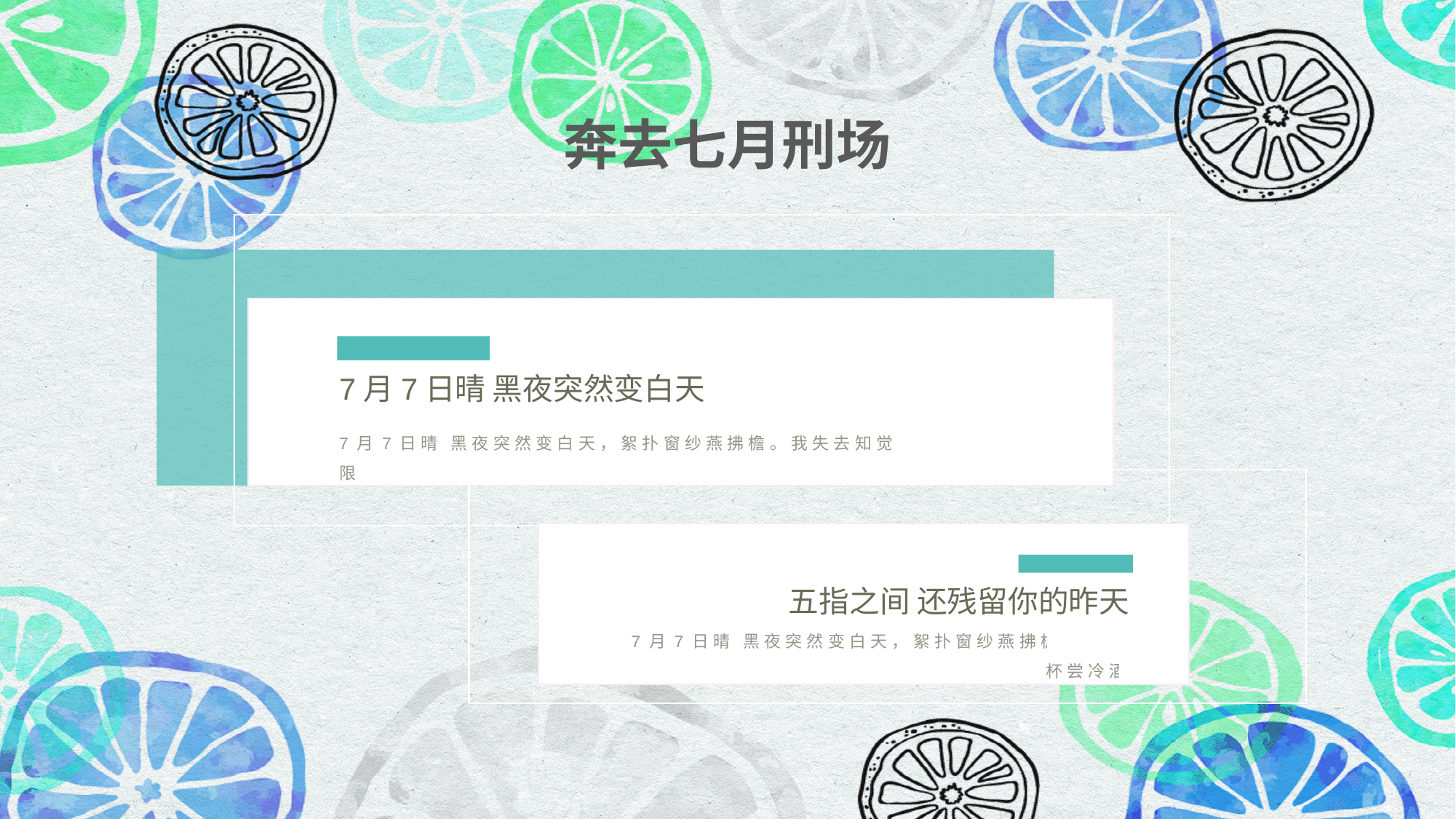

奔去七月刑场
#

7月7日晴 黑夜突然变白天
7月7日晴 黑夜突然变白天，絮扑窗纱燕拂檐。我失去知觉 看见相爱的界限，

1

PART 2

五指之间 还残留你的昨天
7月7日晴 黑夜突然变白天，絮扑窗纱燕拂檐。莲子数杯尝冷酒，